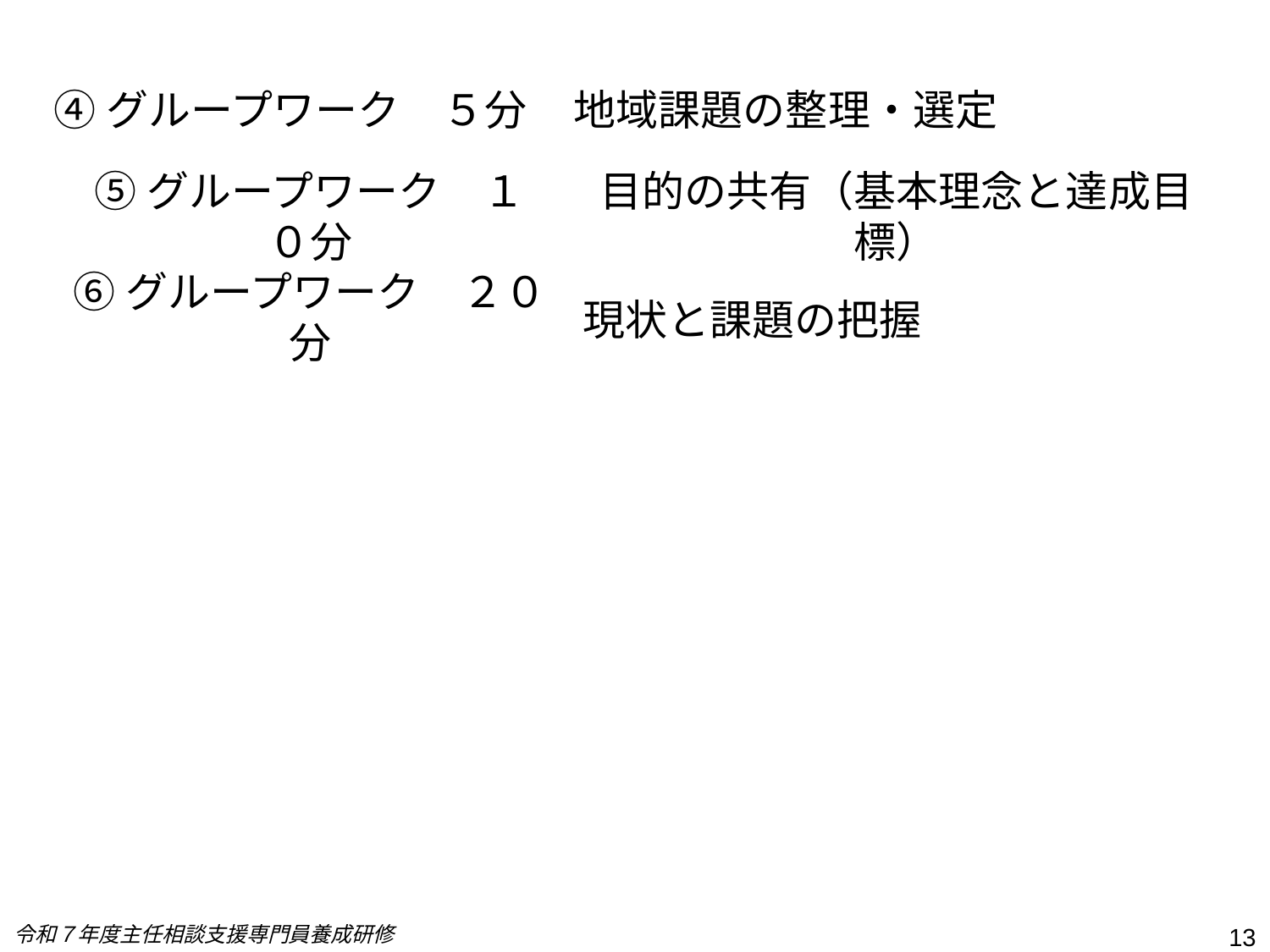

# ④グループワーク　５分
地域課題の整理・選定
⑤グループワーク　１０分
目的の共有（基本理念と達成目標）
⑥グループワーク　２０分
現状と課題の把握
令和７年度主任相談支援専門員養成研修
13